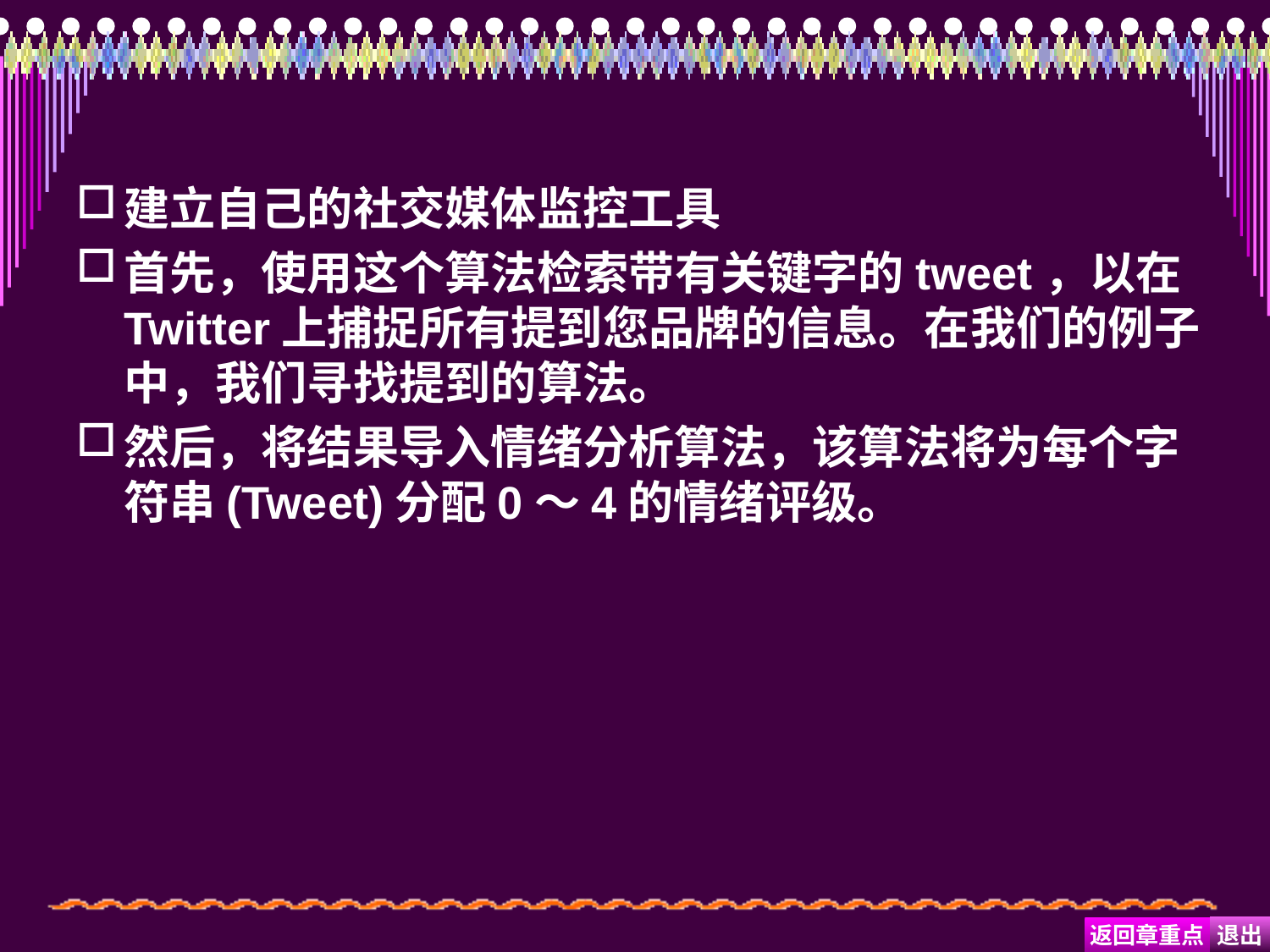

#
建立自己的社交媒体监控工具
首先，使用这个算法检索带有关键字的tweet，以在Twitter上捕捉所有提到您品牌的信息。在我们的例子中，我们寻找提到的算法。
然后，将结果导入情绪分析算法，该算法将为每个字符串(Tweet)分配0～4的情绪评级。